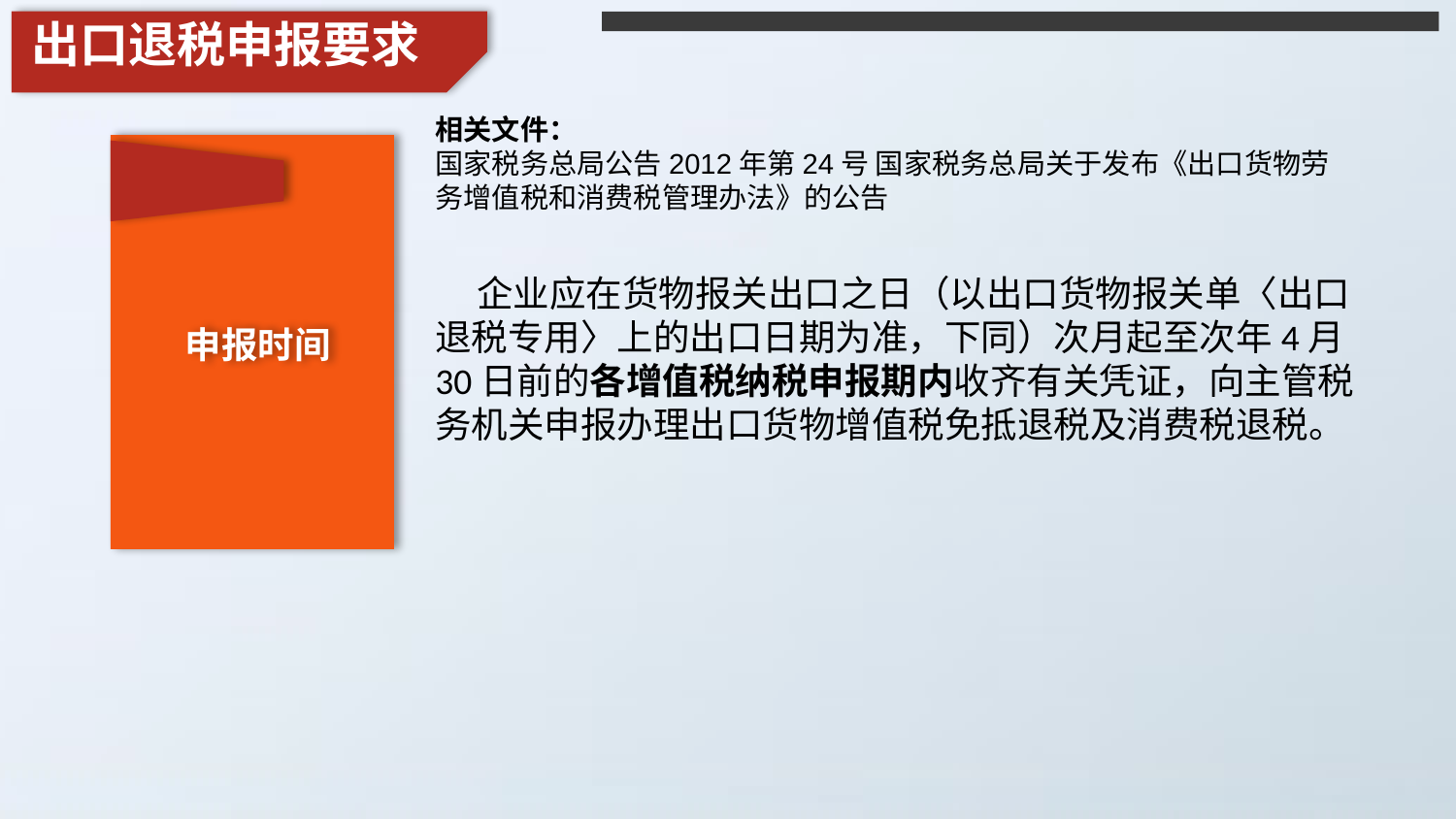

出口退税申报要求

相关文件：
国家税务总局公告2012年第24号 国家税务总局关于发布《出口货物劳务增值税和消费税管理办法》的公告

    企业应在货物报关出口之日（以出口货物报关单〈出口退税专用〉上的出口日期为准，下同）次月起至次年4月30日前的各增值税纳税申报期内收齐有关凭证，向主管税务机关申报办理出口货物增值税免抵退税及消费税退税。
申报时间